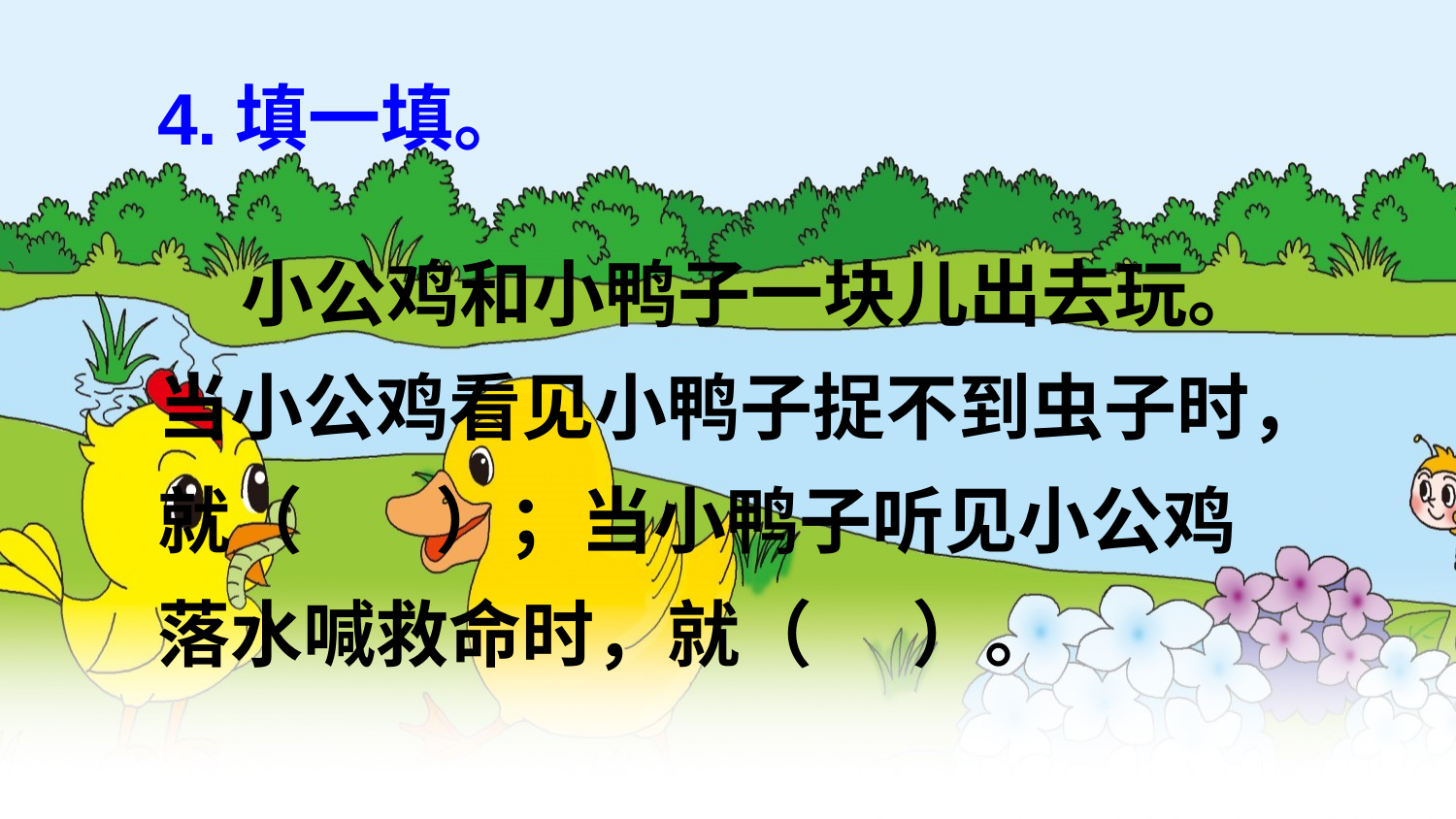

4.填一填。
    小公鸡和小鸭子一块儿出去玩。当小公鸡看见小鸭子捉不到虫子时，就（        ）；当小鸭子听见小公鸡落水喊救命时，就（      ）。